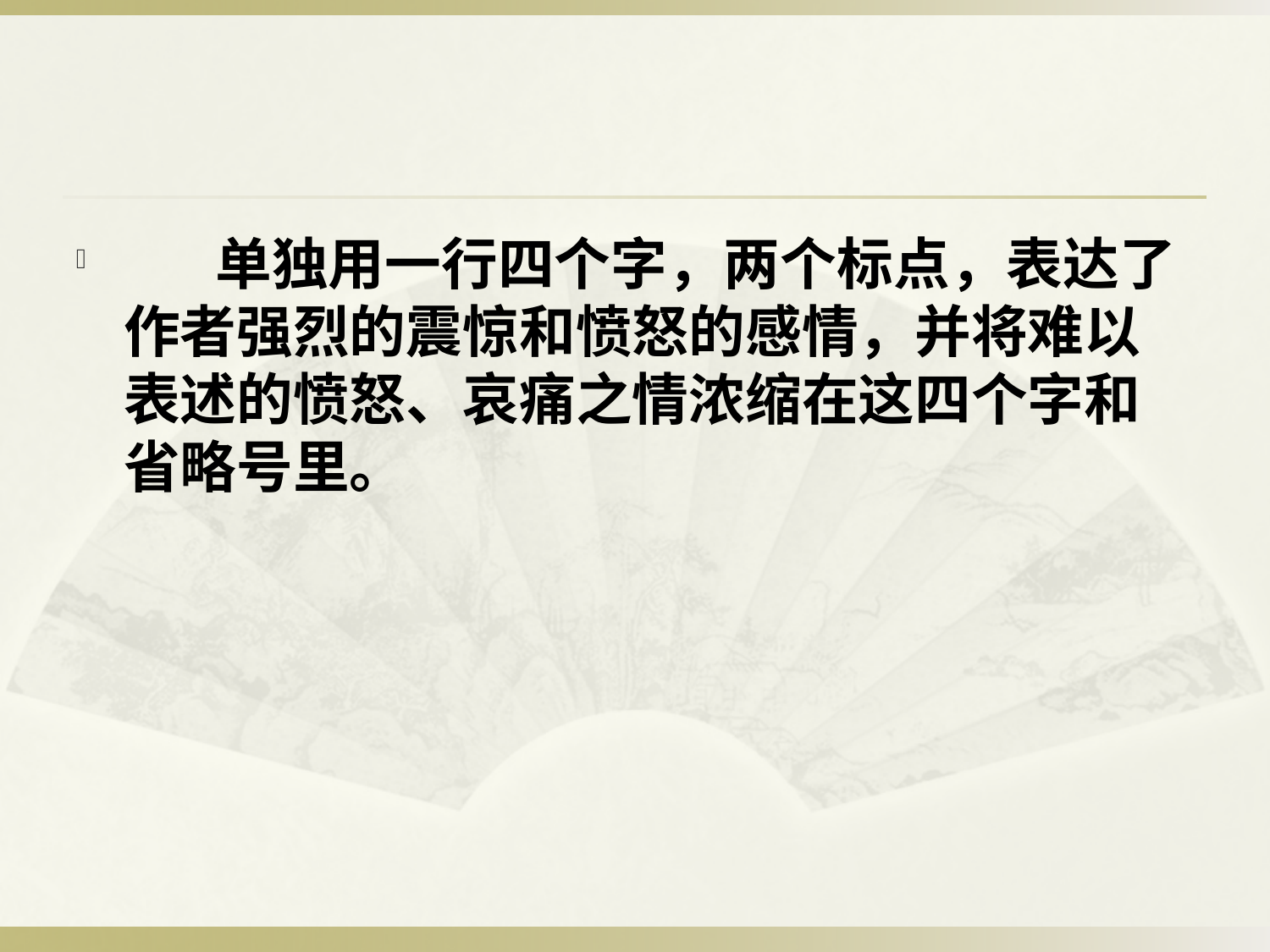

#
     单独用一行四个字，两个标点，表达了作者强烈的震惊和愤怒的感情，并将难以表述的愤怒、哀痛之情浓缩在这四个字和省略号里。